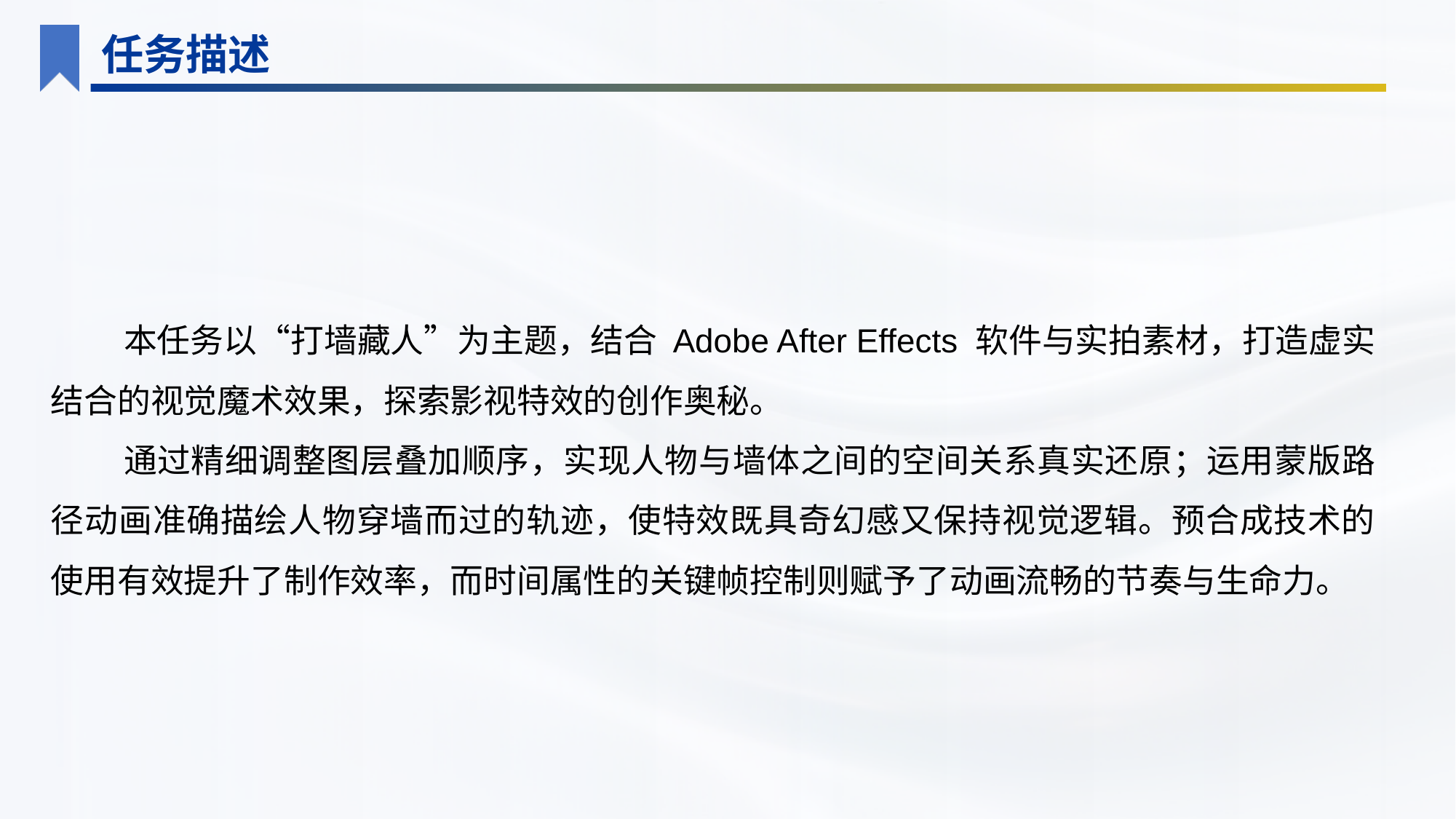

任务描述
本任务以“打墙藏人”为主题，结合 Adobe After Effects 软件与实拍素材，打造虚实结合的视觉魔术效果，探索影视特效的创作奥秘。
通过精细调整图层叠加顺序，实现人物与墙体之间的空间关系真实还原；运用蒙版路径动画准确描绘人物穿墙而过的轨迹，使特效既具奇幻感又保持视觉逻辑。预合成技术的使用有效提升了制作效率，而时间属性的关键帧控制则赋予了动画流畅的节奏与生命力。